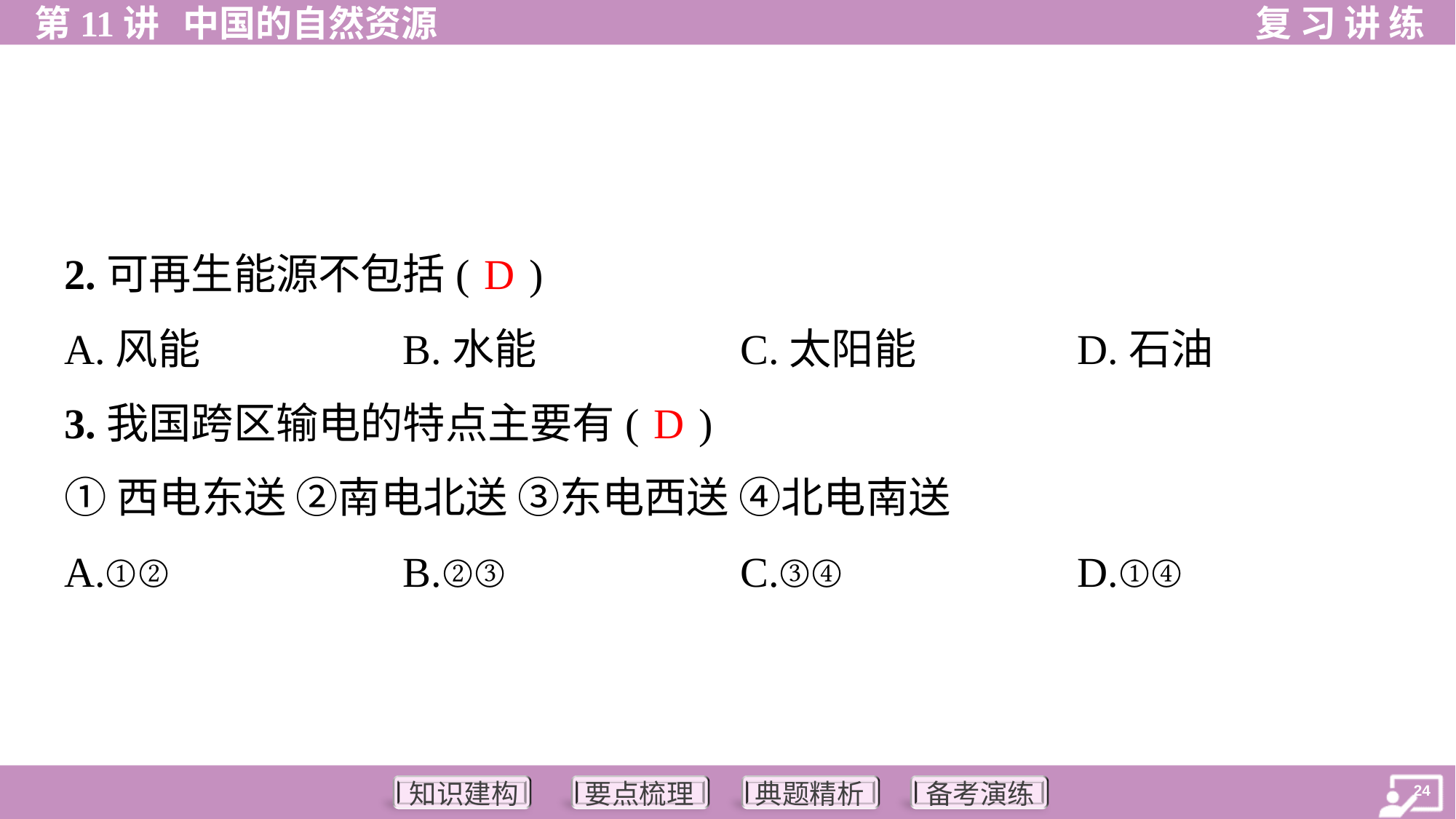

D
2.可再生能源不包括(     )
A.风能	B.水能	C.太阳能	D.石油
D
3.我国跨区输电的特点主要有(     )
①西电东送 ②南电北送 ③东电西送 ④北电南送
A.①②	B.②③	C.③④	D.①④